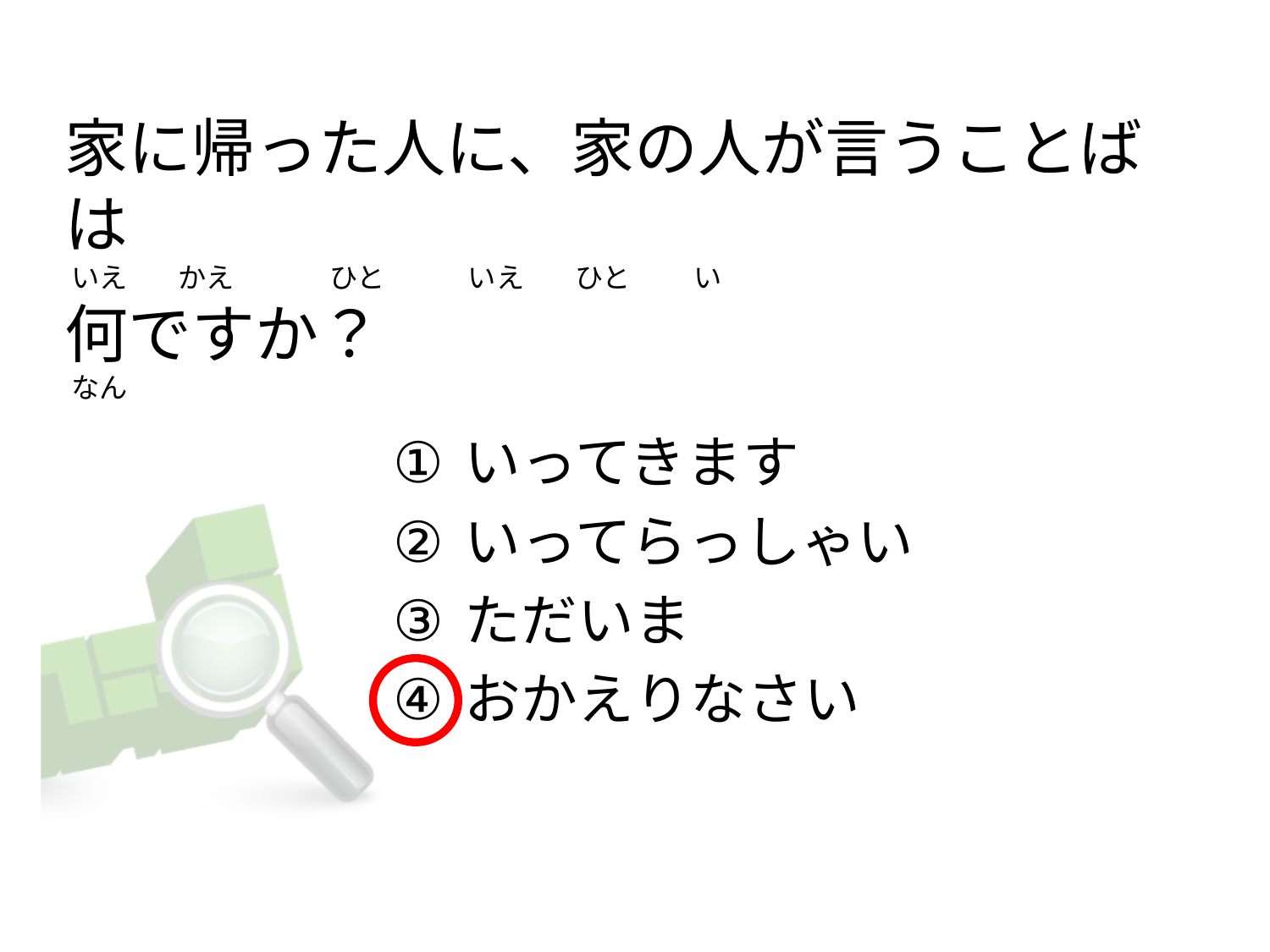

# 家に帰った人に、家の人が言うことばは  いえ        かえ               ひと             いえ        ひと          い     何ですか？  なん
いってきます
いってらっしゃい
ただいま
おかえりなさい